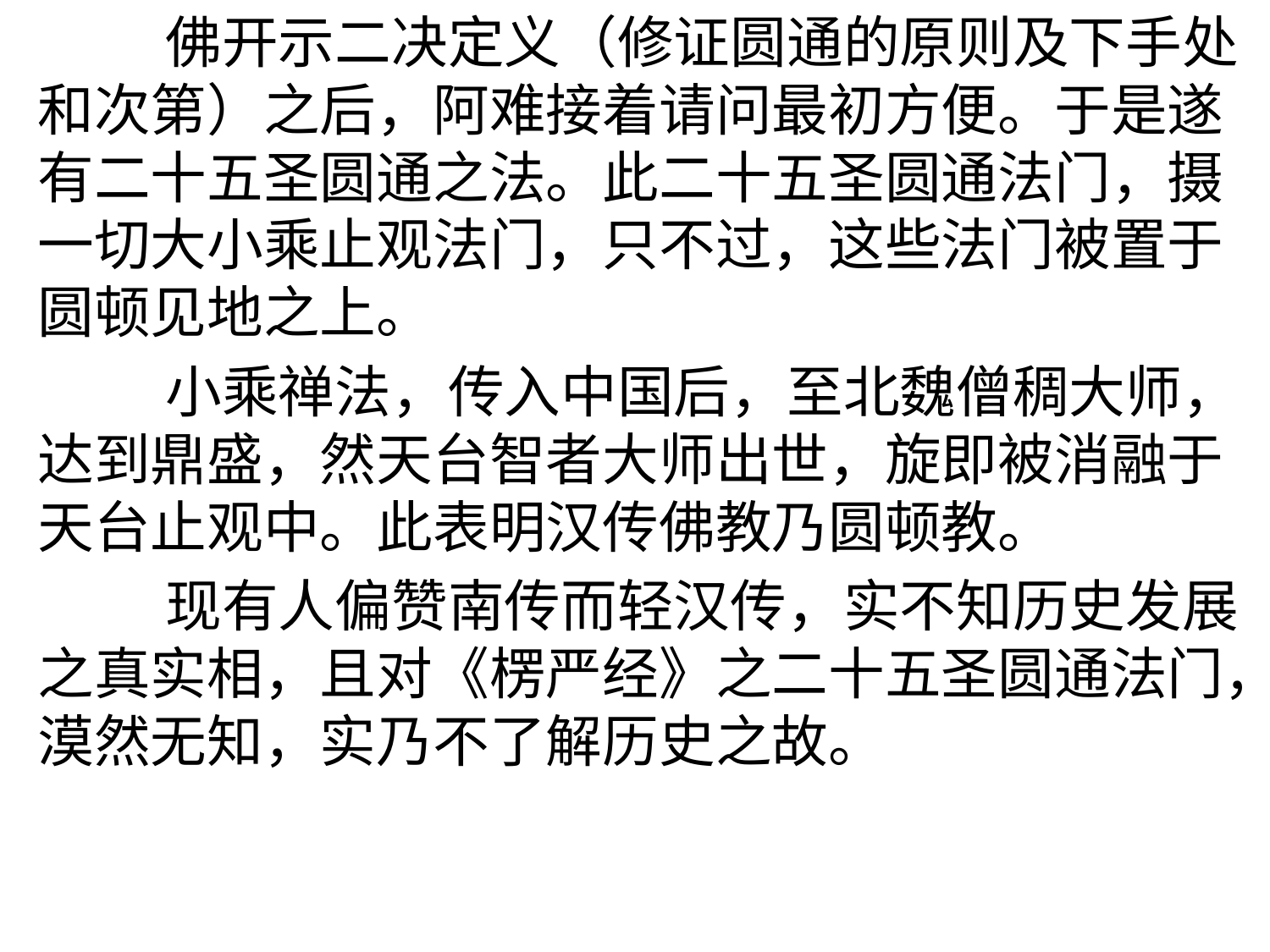

佛开示二决定义（修证圆通的原则及下手处和次第）之后，阿难接着请问最初方便。于是遂有二十五圣圆通之法。此二十五圣圆通法门，摄一切大小乘止观法门，只不过，这些法门被置于圆顿见地之上。
         小乘禅法，传入中国后，至北魏僧稠大师，达到鼎盛，然天台智者大师出世，旋即被消融于天台止观中。此表明汉传佛教乃圆顿教。
         现有人偏赞南传而轻汉传，实不知历史发展之真实相，且对《楞严经》之二十五圣圆通法门，漠然无知，实乃不了解历史之故。